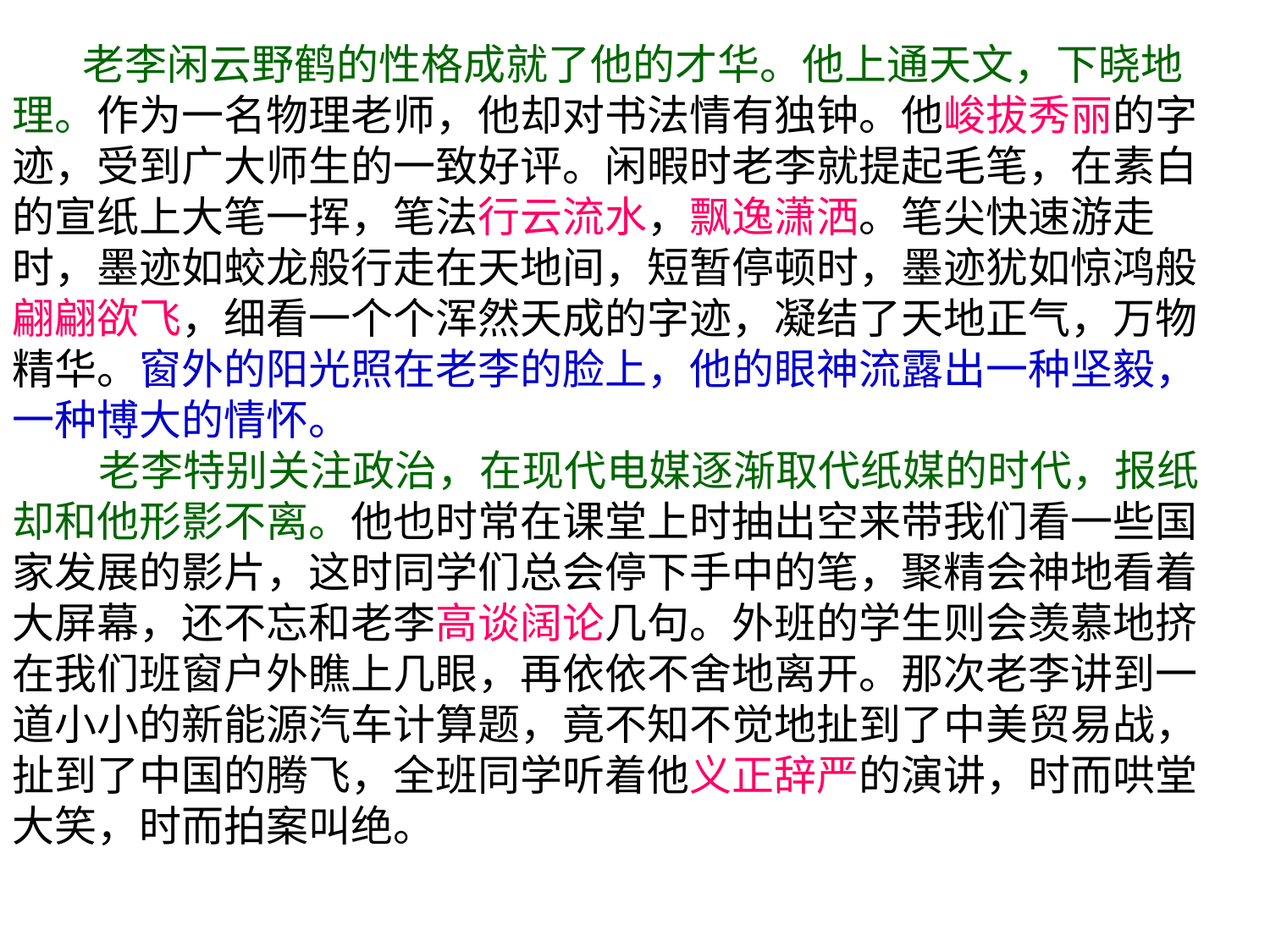

老李闲云野鹤的性格成就了他的才华。他上通天文，下晓地理。作为一名物理老师，他却对书法情有独钟。他峻拔秀丽的字迹，受到广大师生的一致好评。闲暇时老李就提起毛笔，在素白的宣纸上大笔一挥，笔法行云流水，飘逸潇洒。笔尖快速游走时，墨迹如蛟龙般行走在天地间，短暂停顿时，墨迹犹如惊鸿般翩翩欲飞，细看一个个浑然天成的字迹，凝结了天地正气，万物精华。窗外的阳光照在老李的脸上，他的眼神流露出一种坚毅，一种博大的情怀。
        老李特别关注政治，在现代电媒逐渐取代纸媒的时代，报纸却和他形影不离。他也时常在课堂上时抽出空来带我们看一些国家发展的影片，这时同学们总会停下手中的笔，聚精会神地看着大屏幕，还不忘和老李高谈阔论几句。外班的学生则会羡慕地挤在我们班窗户外瞧上几眼，再依依不舍地离开。那次老李讲到一道小小的新能源汽车计算题，竟不知不觉地扯到了中美贸易战，扯到了中国的腾飞，全班同学听着他义正辞严的演讲，时而哄堂大笑，时而拍案叫绝。